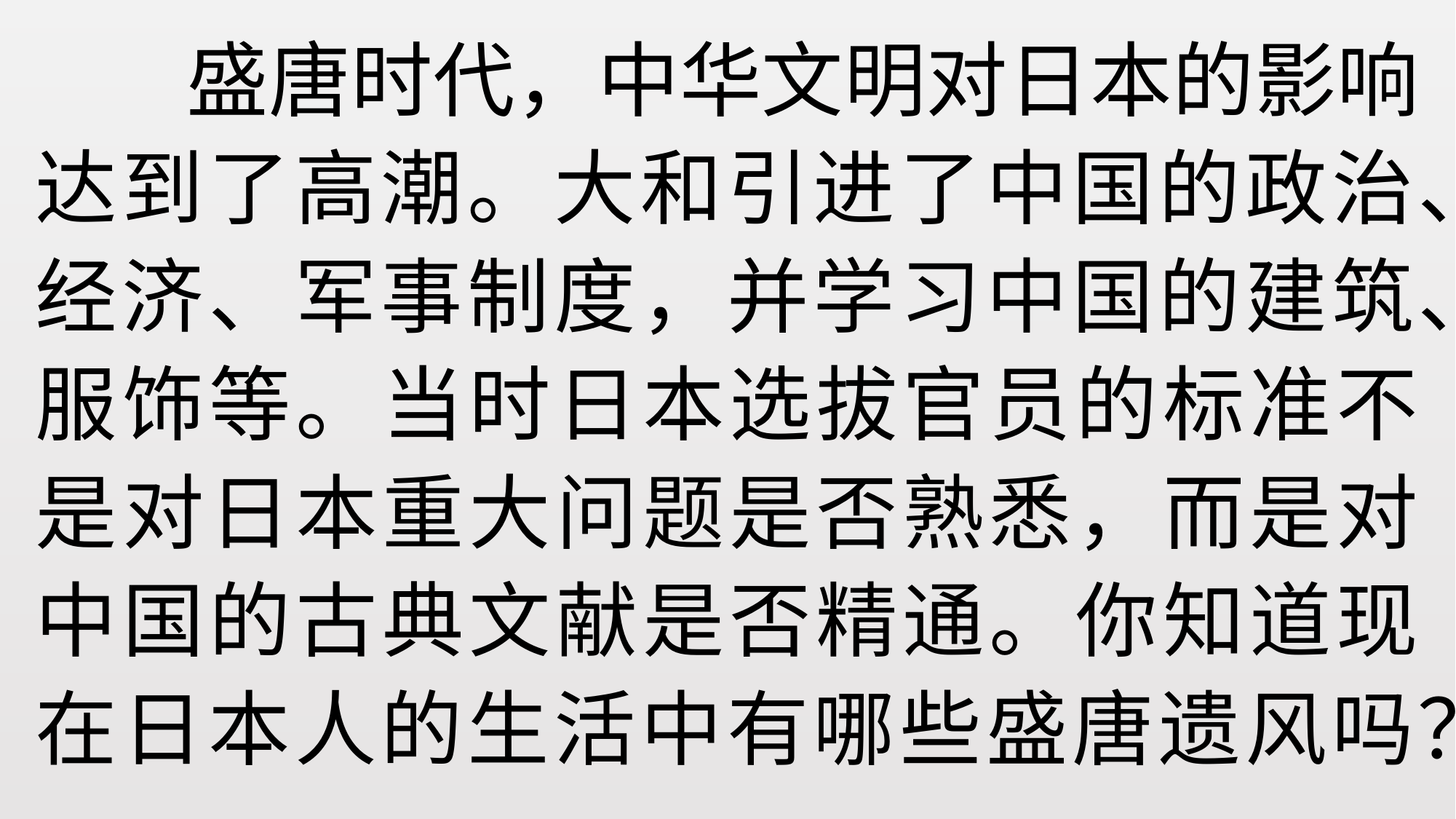

盛唐时代，中华文明对日本的影响达到了高潮。大和引进了中国的政治、经济、军事制度，并学习中国的建筑、服饰等。当时日本选拔官员的标准不是对日本重大问题是否熟悉，而是对中国的古典文献是否精通。你知道现在日本人的生活中有哪些盛唐遗风吗？